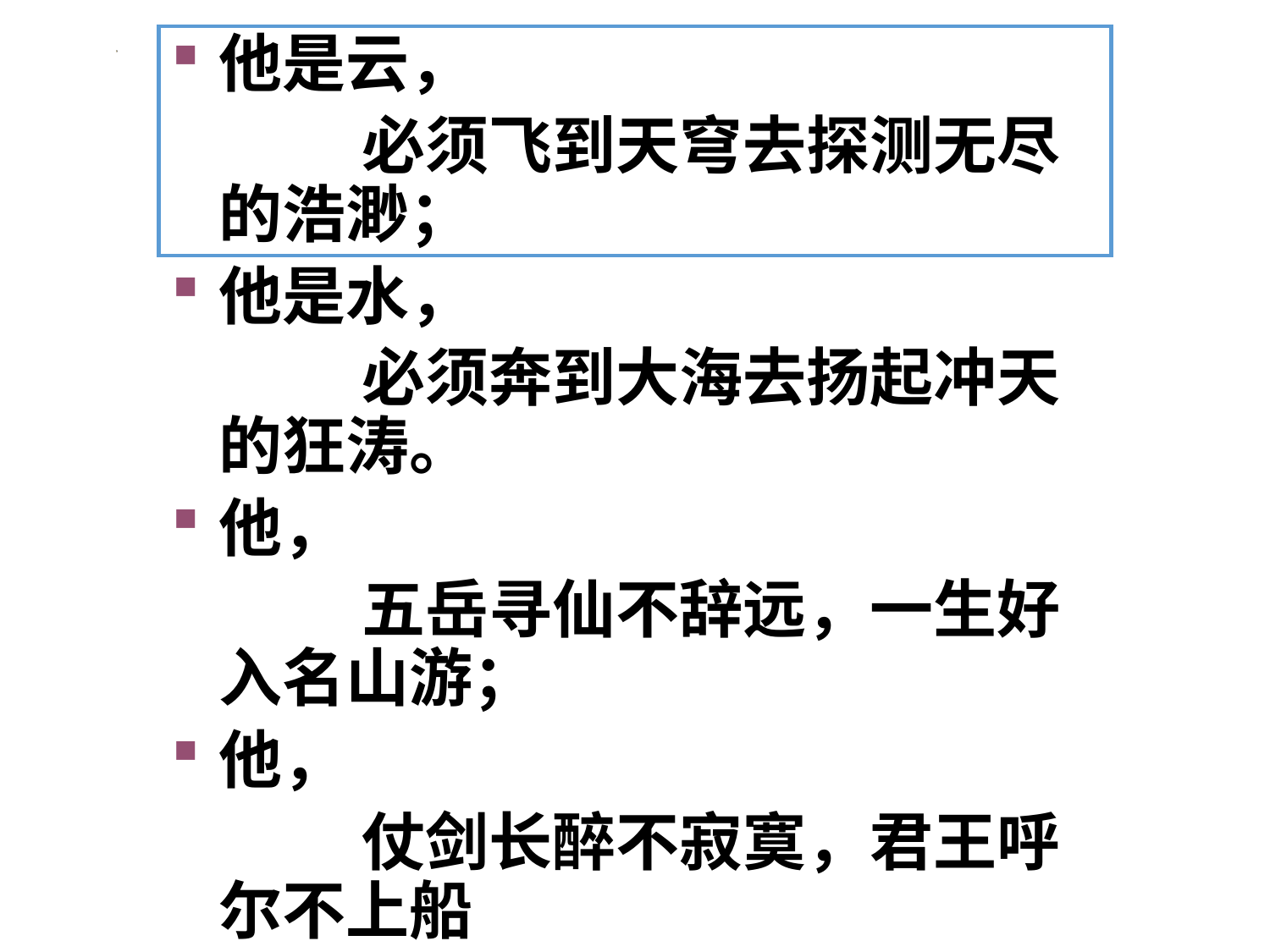

他是云，
          必须飞到天穹去探测无尽的浩渺；
他是水，
          必须奔到大海去扬起冲天的狂涛。
他，
          五岳寻仙不辞远，一生好入名山游；
他，
          仗剑长醉不寂寞，君王呼尔不上船
#